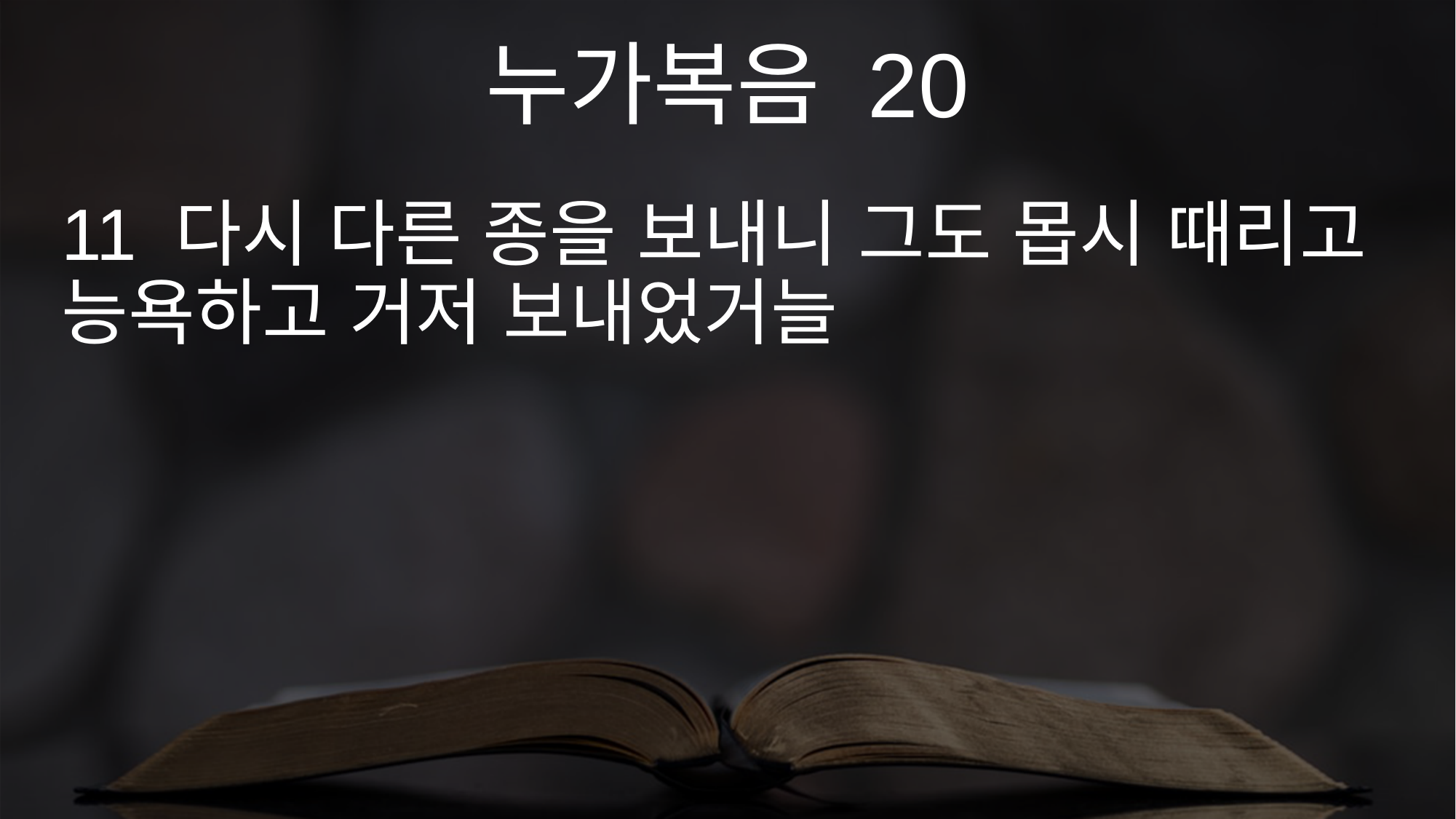

누가복음 20
11 다시 다른 종을 보내니 그도 몹시 때리고 능욕하고 거저 보내었거늘